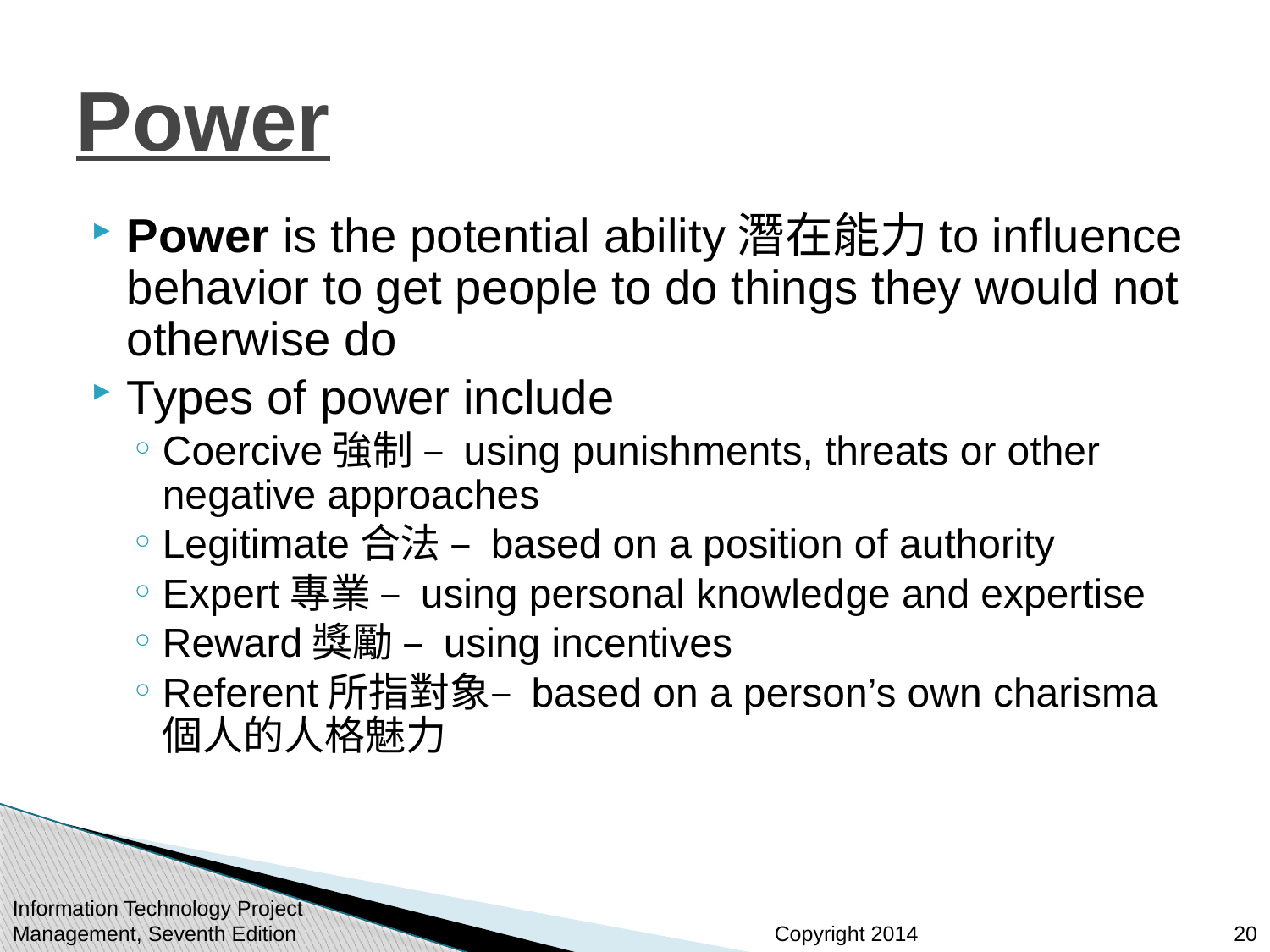

# Power
Power is the potential ability潛在能力to influence behavior to get people to do things they would not otherwise do
Types of power include
Coercive強制 – using punishments, threats or other negative approaches
Legitimate合法 – based on a position of authority
Expert專業 – using personal knowledge and expertise
Reward獎勵 – using incentives
Referent所指對象– based on a person’s own charisma個人的人格魅力
Information Technology Project Management, Seventh Edition
20